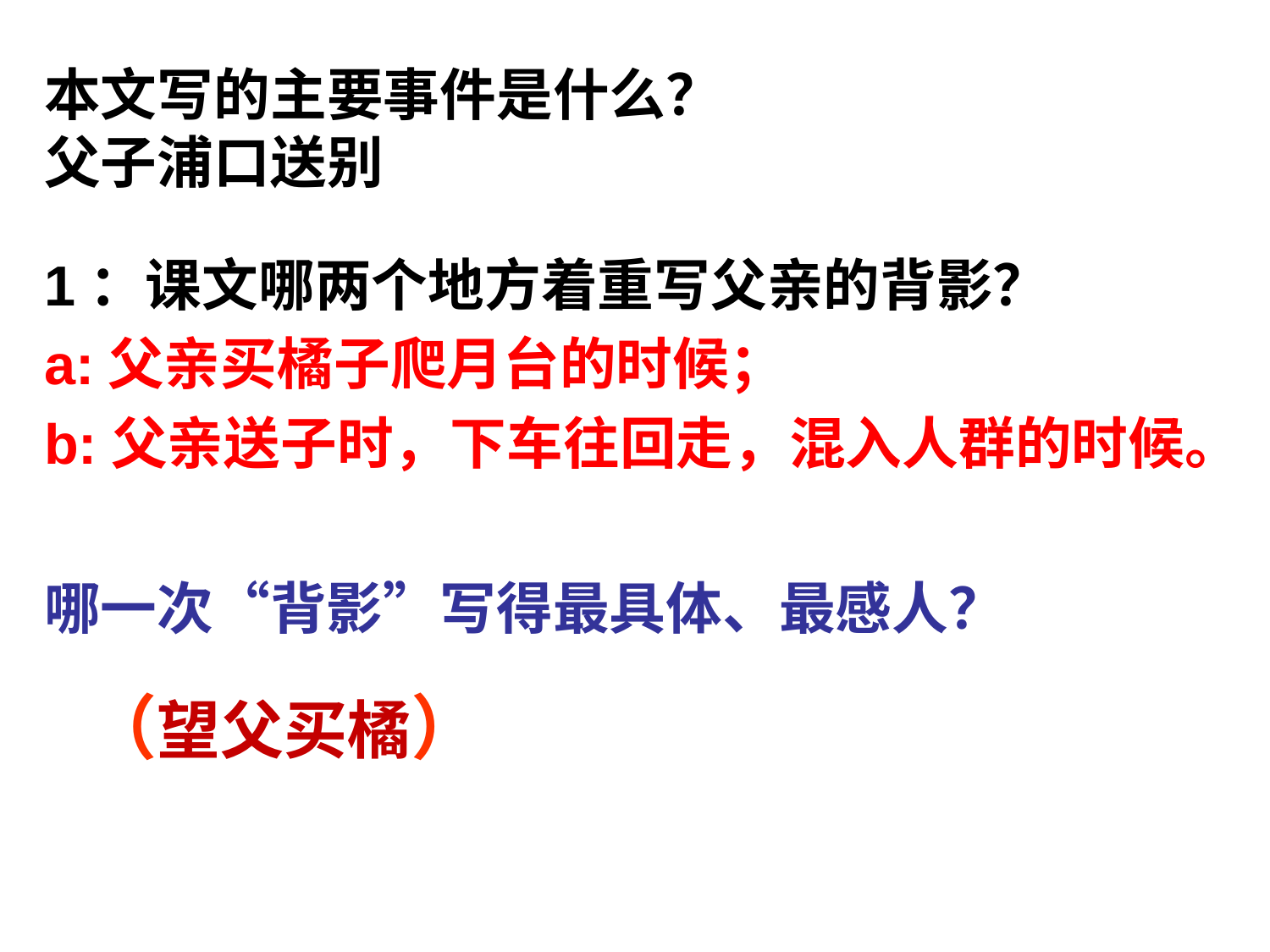

本文写的主要事件是什么？
父子浦口送别
1：课文哪两个地方着重写父亲的背影？
a:父亲买橘子爬月台的时候；
b:父亲送子时，下车往回走，混入人群的时候。
哪一次“背影”写得最具体、最感人？
（望父买橘）